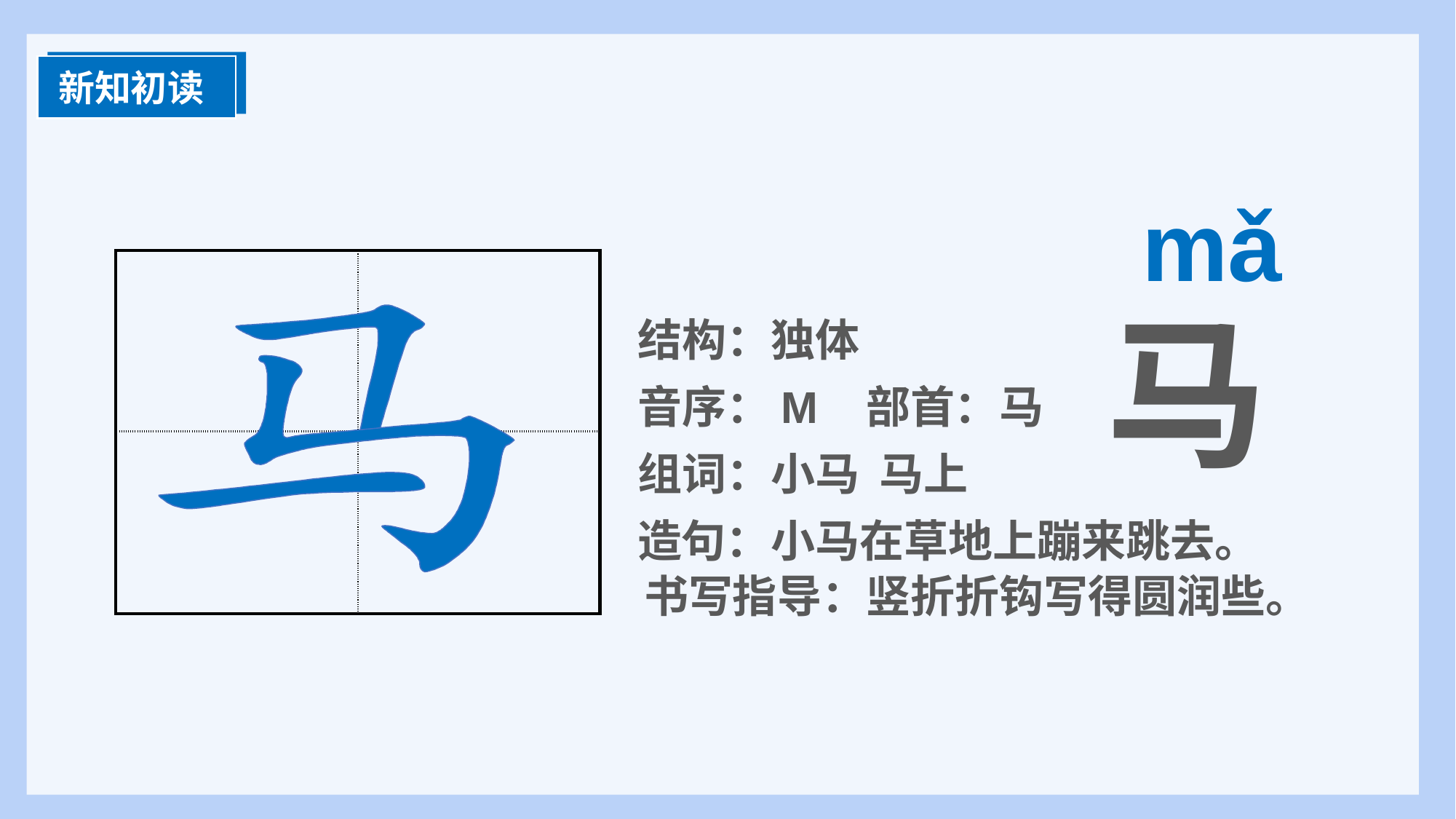

新知初读
mǎ
马
|  |  |
| --- | --- |
|  |  |

结构：独体
音序：M   部首：马
组词：小马  马上
造句：小马在草地上蹦来跳去。
书写指导：竖折折钩写得圆润些。